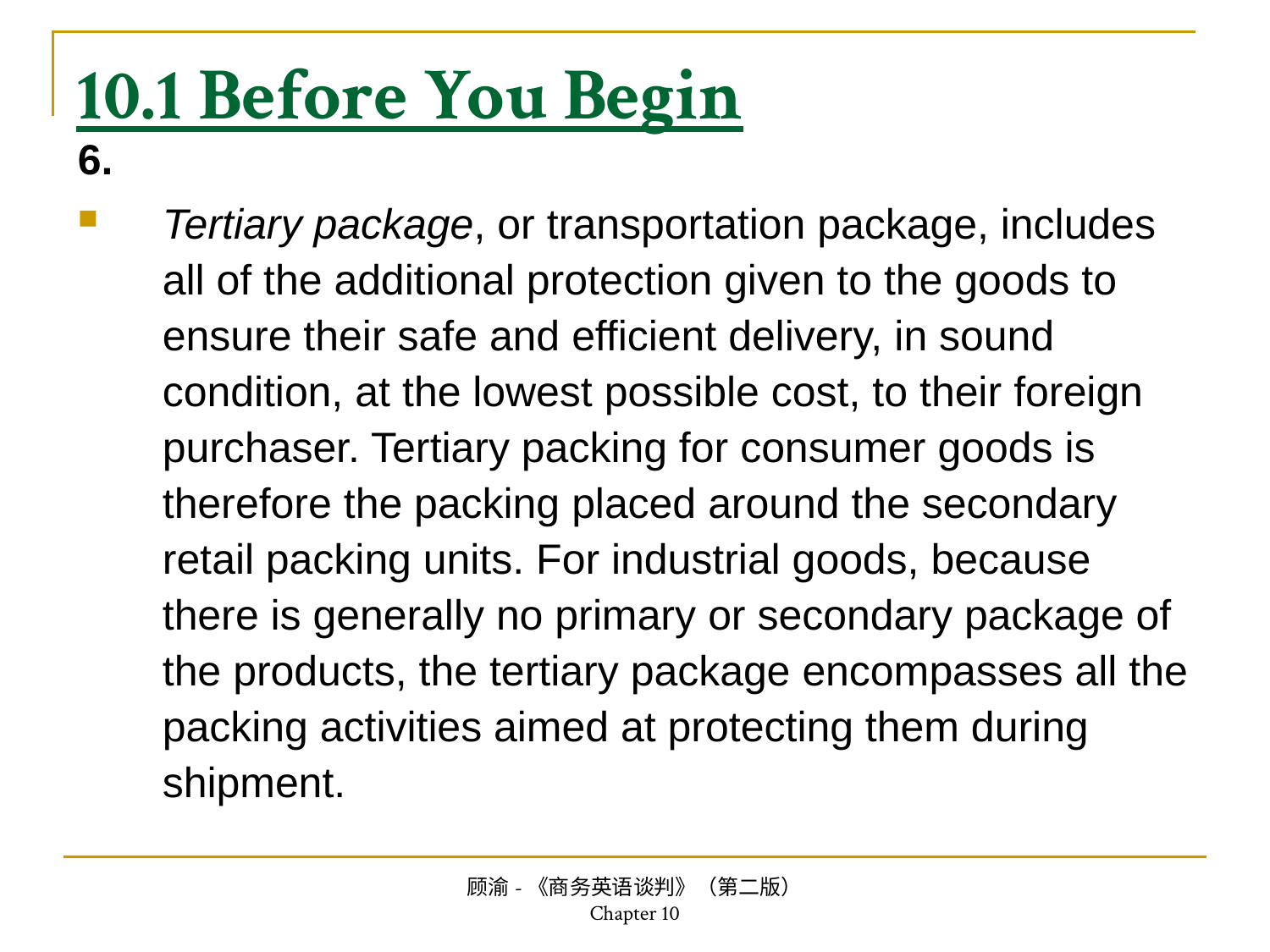

# 10.1 Before You Begin
6.
Tertiary package, or transportation package, includes all of the additional protection given to the goods to ensure their safe and efficient delivery, in sound condition, at the lowest possible cost, to their foreign purchaser. Tertiary packing for consumer goods is therefore the packing placed around the secondary retail packing units. For industrial goods, because there is generally no primary or secondary package of the products, the tertiary package encompasses all the packing activities aimed at protecting them during shipment.

11
顾渝-《商务英语谈判》（第二版） Chapter 10